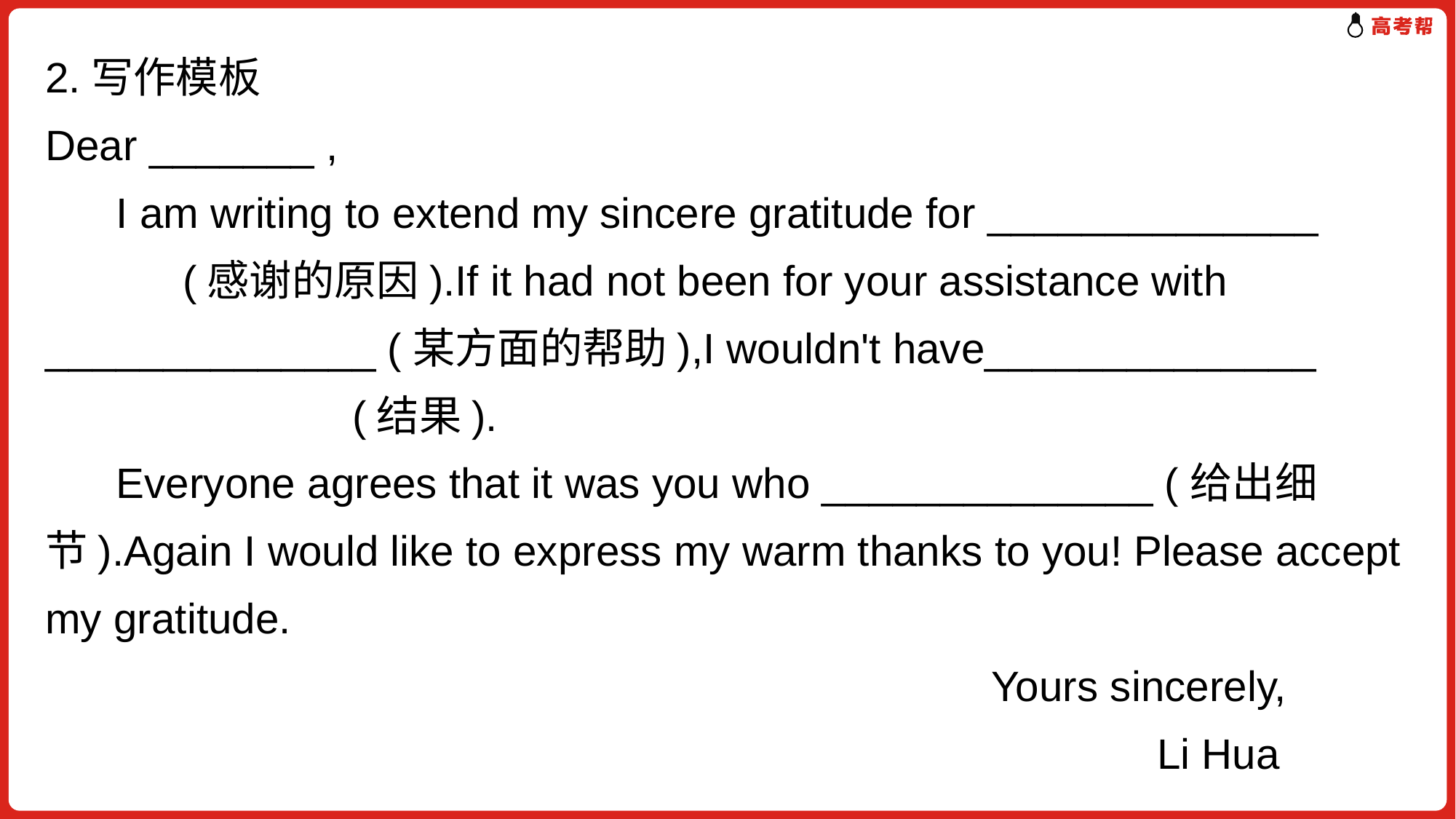

2.写作模板
Dear _______ ,
      I am writing to extend my sincere gratitude for ______________　　　　(感谢的原因).If it had not been for your assistance with ______________ (某方面的帮助),I wouldn't have______________　　　　　　　　(结果).
      Everyone agrees that it was you who ______________ (给出细节).Again I would like to express my warm thanks to you! Please accept my gratitude.
                                                                                Yours sincerely,
                                                                                              Li Hua